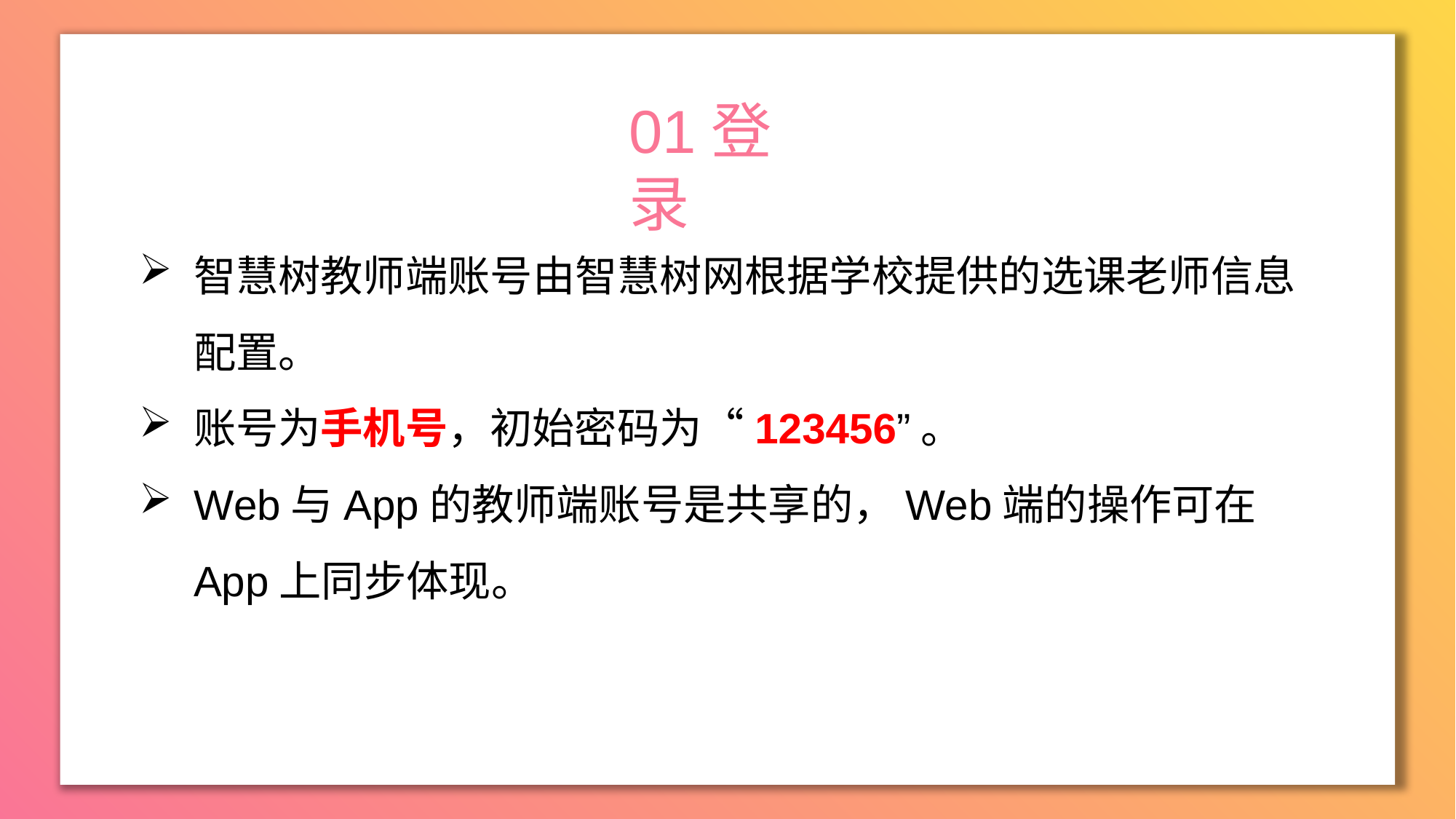

01登录
智慧树教师端账号由智慧树网根据学校提供的选课老师信息配置。
账号为手机号，初始密码为“123456”。
Web与App的教师端账号是共享的，Web端的操作可在App上同步体现。